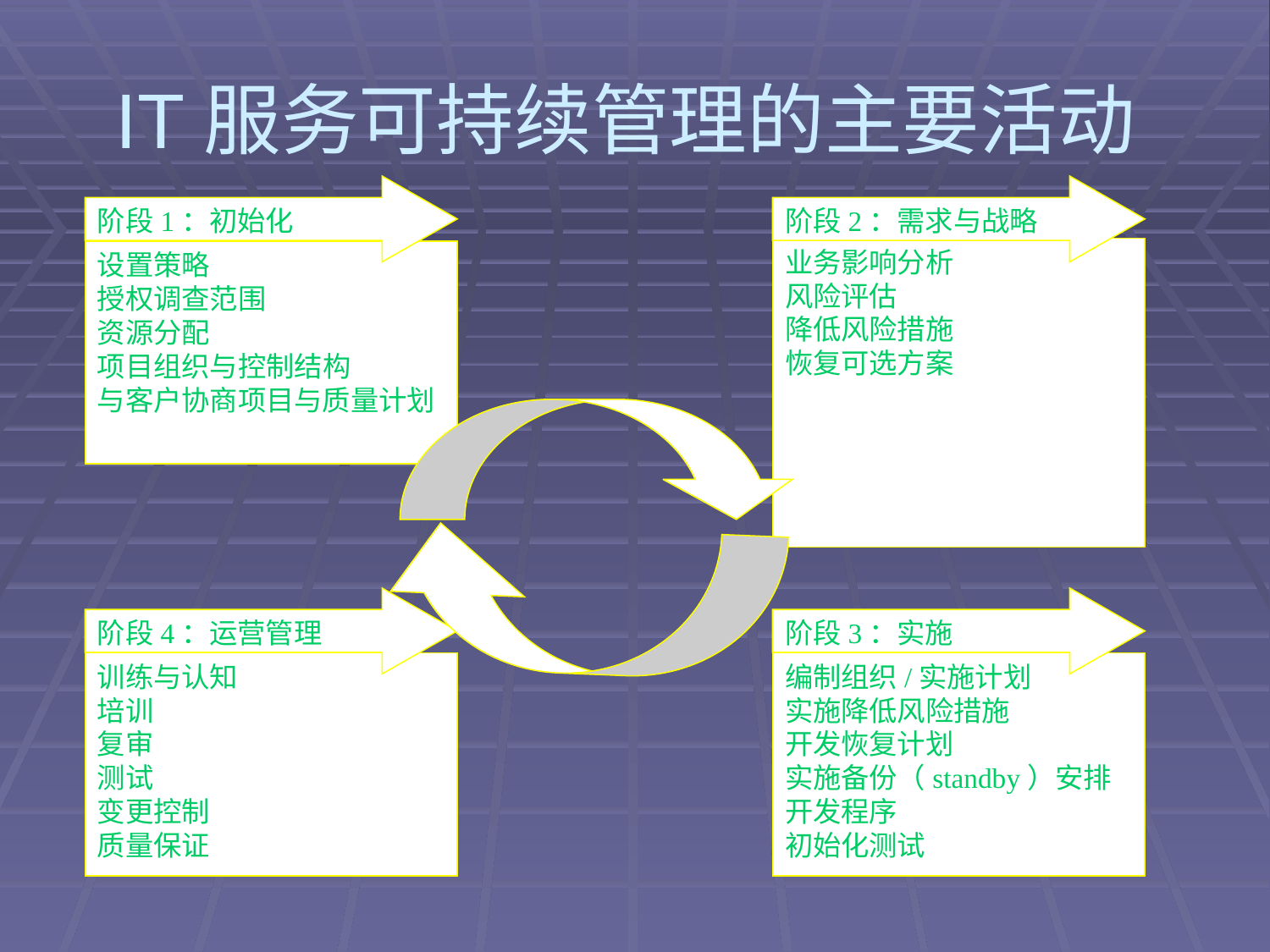

# IT服务可持续管理的主要活动
阶段1：初始化
阶段2：需求与战略
业务影响分析
风险评估
降低风险措施
恢复可选方案
设置策略
授权调查范围
资源分配
项目组织与控制结构
与客户协商项目与质量计划

阶段4：运营管理
阶段3：实施
训练与认知
培训
复审
测试
变更控制
质量保证
编制组织/实施计划
实施降低风险措施
开发恢复计划
实施备份（standby）安排
开发程序
初始化测试